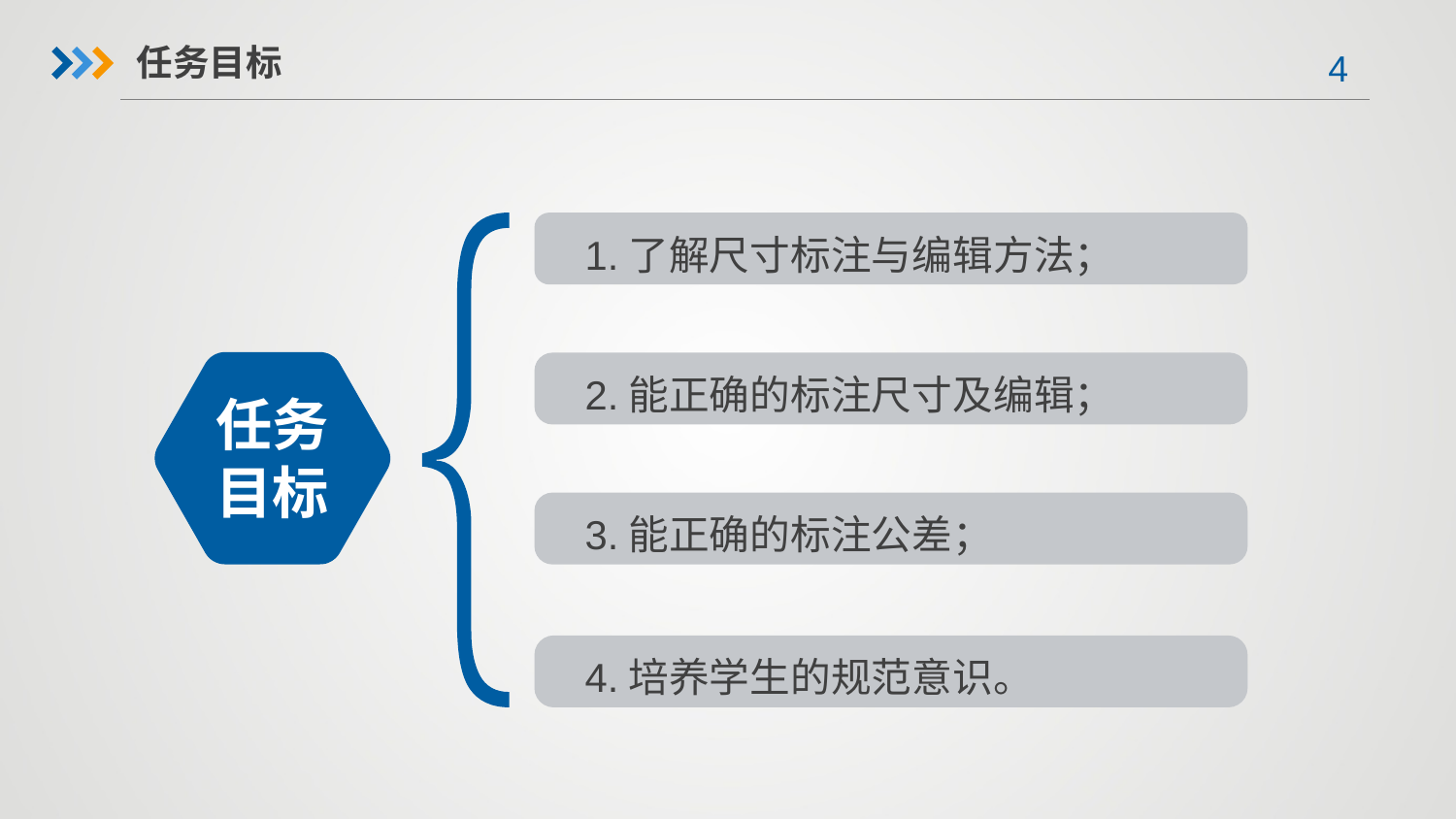

任务目标

1.了解尺寸标注与编辑方法；

2.能正确的标注尺寸及编辑；
任务目标

3.能正确的标注公差；

4.培养学生的规范意识。